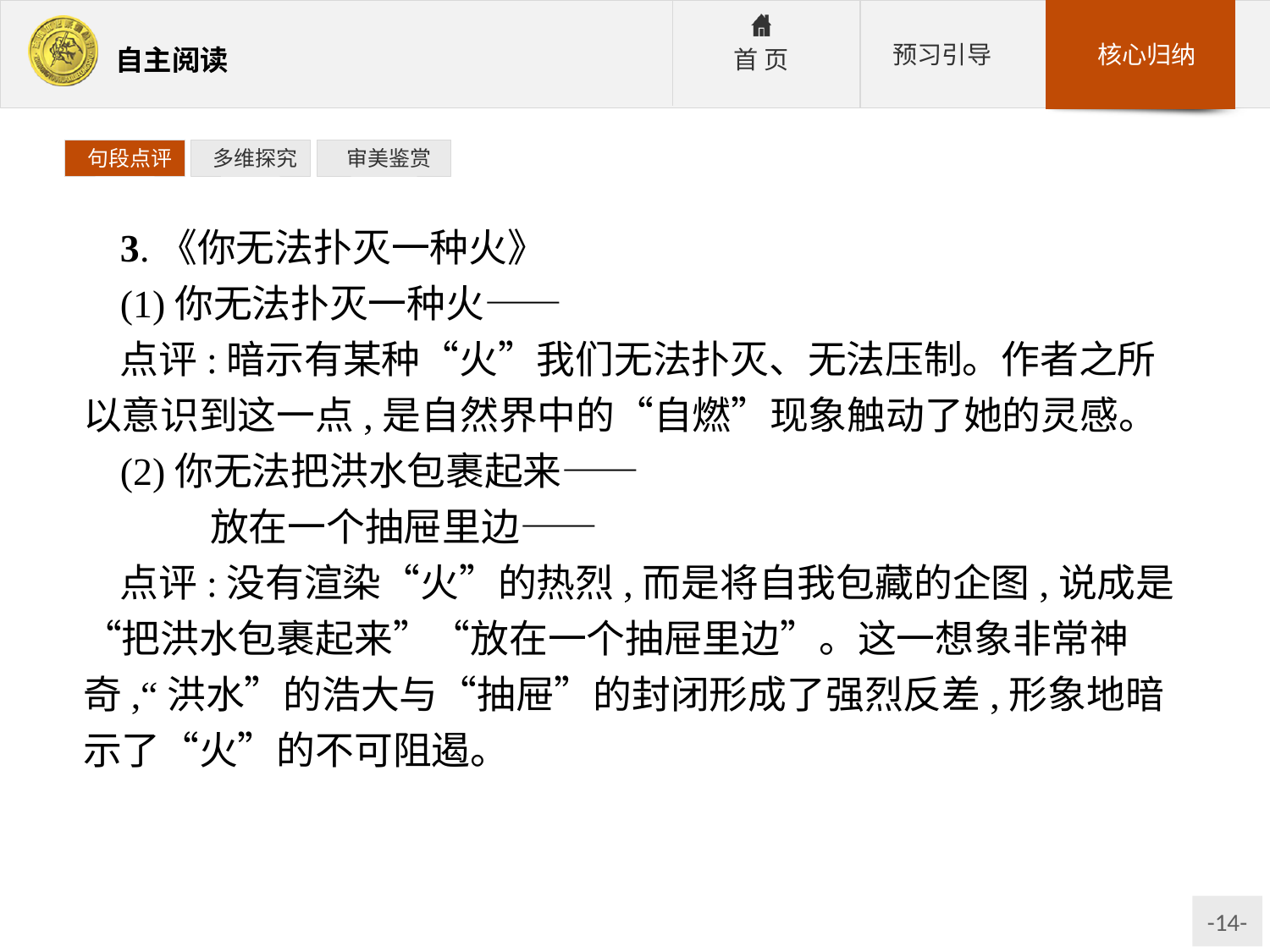

句段点评
 多维探究
 审美鉴赏
3.《你无法扑灭一种火》
(1)你无法扑灭一种火——
点评:暗示有某种“火”我们无法扑灭、无法压制。作者之所以意识到这一点,是自然界中的“自燃”现象触动了她的灵感。
(2)你无法把洪水包裹起来——
	放在一个抽屉里边——
点评:没有渲染“火”的热烈,而是将自我包藏的企图,说成是“把洪水包裹起来”“放在一个抽屉里边”。这一想象非常神奇,“洪水”的浩大与“抽屉”的封闭形成了强烈反差,形象地暗示了“火”的不可阻遏。